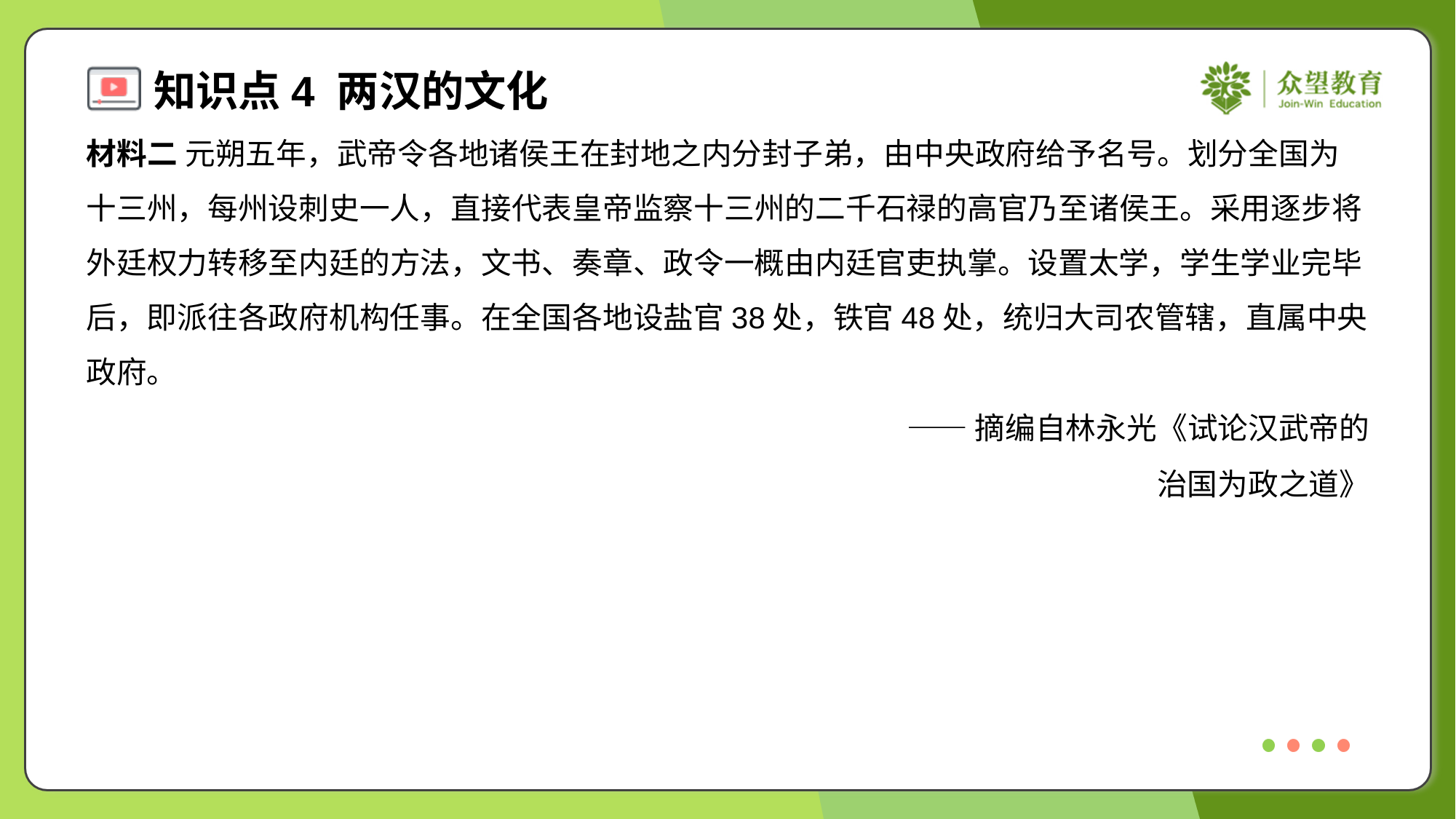

材料二 元朔五年，武帝令各地诸侯王在封地之内分封子弟，由中央政府给予名号。划分全国为
十三州，每州设刺史一人，直接代表皇帝监察十三州的二千石禄的高官乃至诸侯王。采用逐步将
外廷权力转移至内廷的方法，文书、奏章、政令一概由内廷官吏执掌。设置太学，学生学业完毕
后，即派往各政府机构任事。在全国各地设盐官38处，铁官48处，统归大司农管辖，直属中央
政府。
——摘编自林永光《试论汉武帝的
治国为政之道》